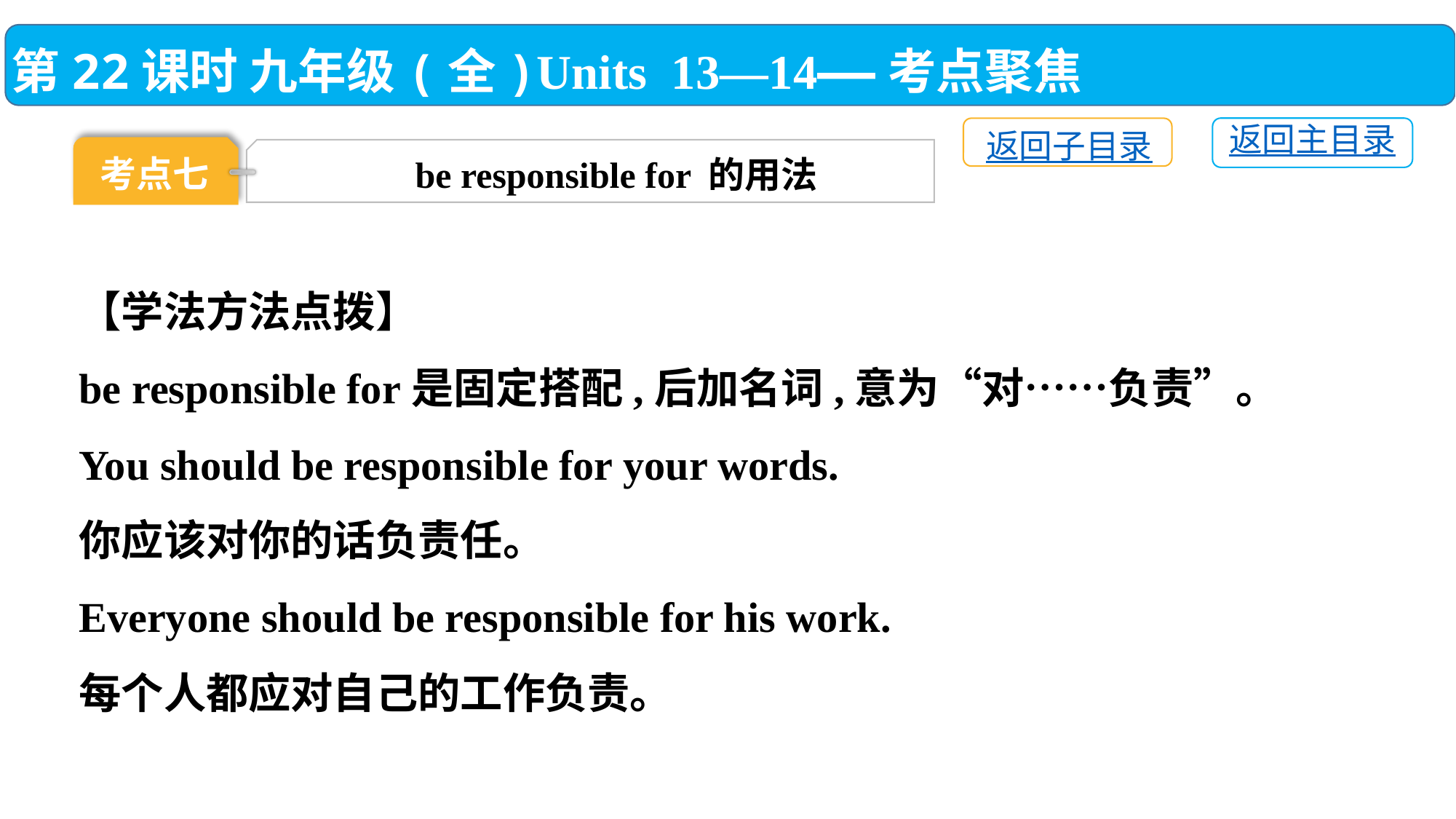

第22课时 九年级(全)Units  13—14——考点聚焦
返回主目录

返回子目录
考点七
be responsible for 的用法

【学法方法点拨】
be responsible for是固定搭配,后加名词,意为“对……负责”。
You should be responsible for your words.
你应该对你的话负责任。
Everyone should be responsible for his work.
每个人都应对自己的工作负责。